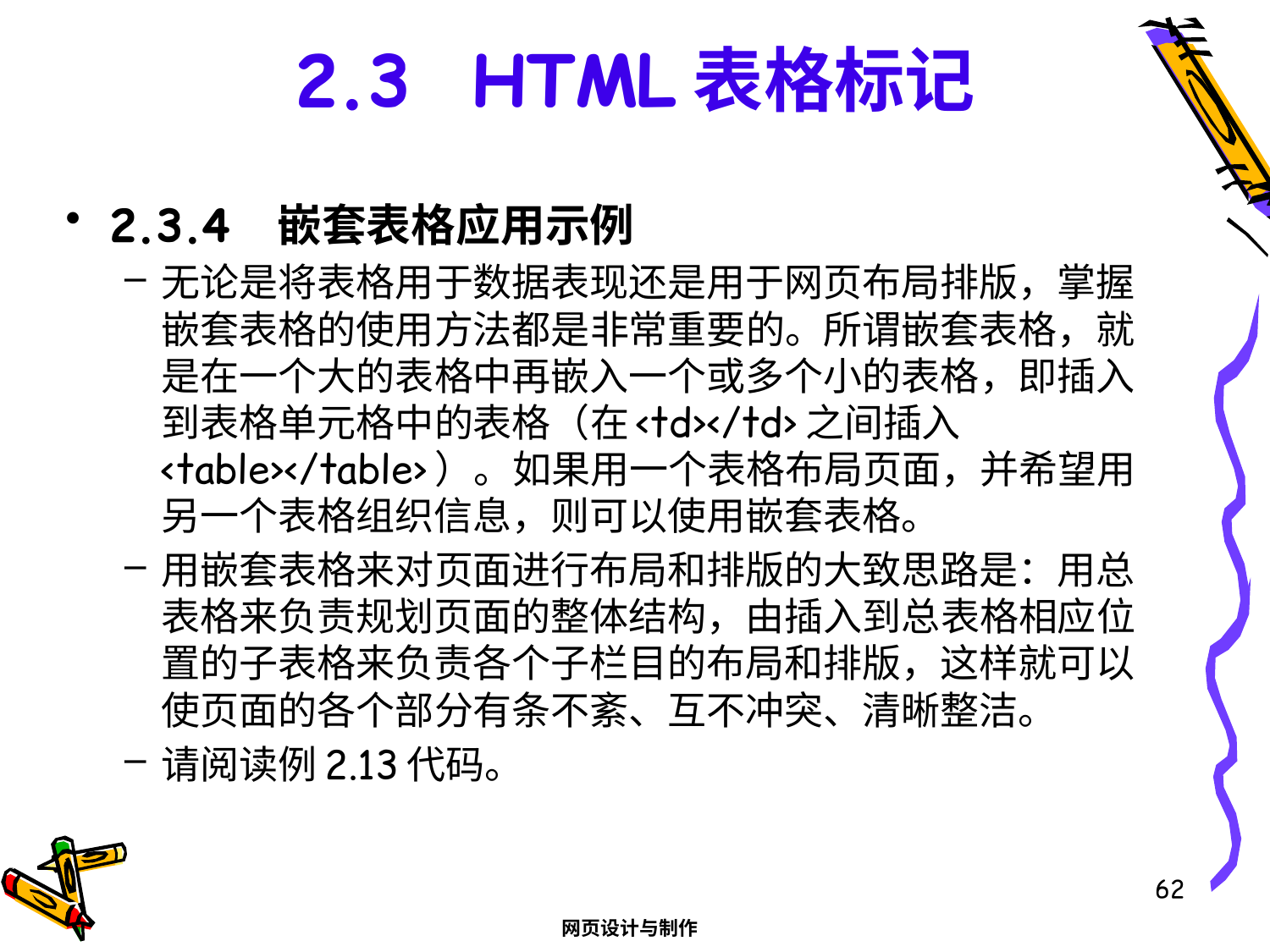

# 2.3  HTML表格标记
2.3.4  嵌套表格应用示例
无论是将表格用于数据表现还是用于网页布局排版，掌握嵌套表格的使用方法都是非常重要的。所谓嵌套表格，就是在一个大的表格中再嵌入一个或多个小的表格，即插入到表格单元格中的表格（在<td></td>之间插入<table></table>）。如果用一个表格布局页面，并希望用另一个表格组织信息，则可以使用嵌套表格。
用嵌套表格来对页面进行布局和排版的大致思路是：用总表格来负责规划页面的整体结构，由插入到总表格相应位置的子表格来负责各个子栏目的布局和排版，这样就可以使页面的各个部分有条不紊、互不冲突、清晰整洁。
请阅读例2.13代码。
62
网页设计与制作